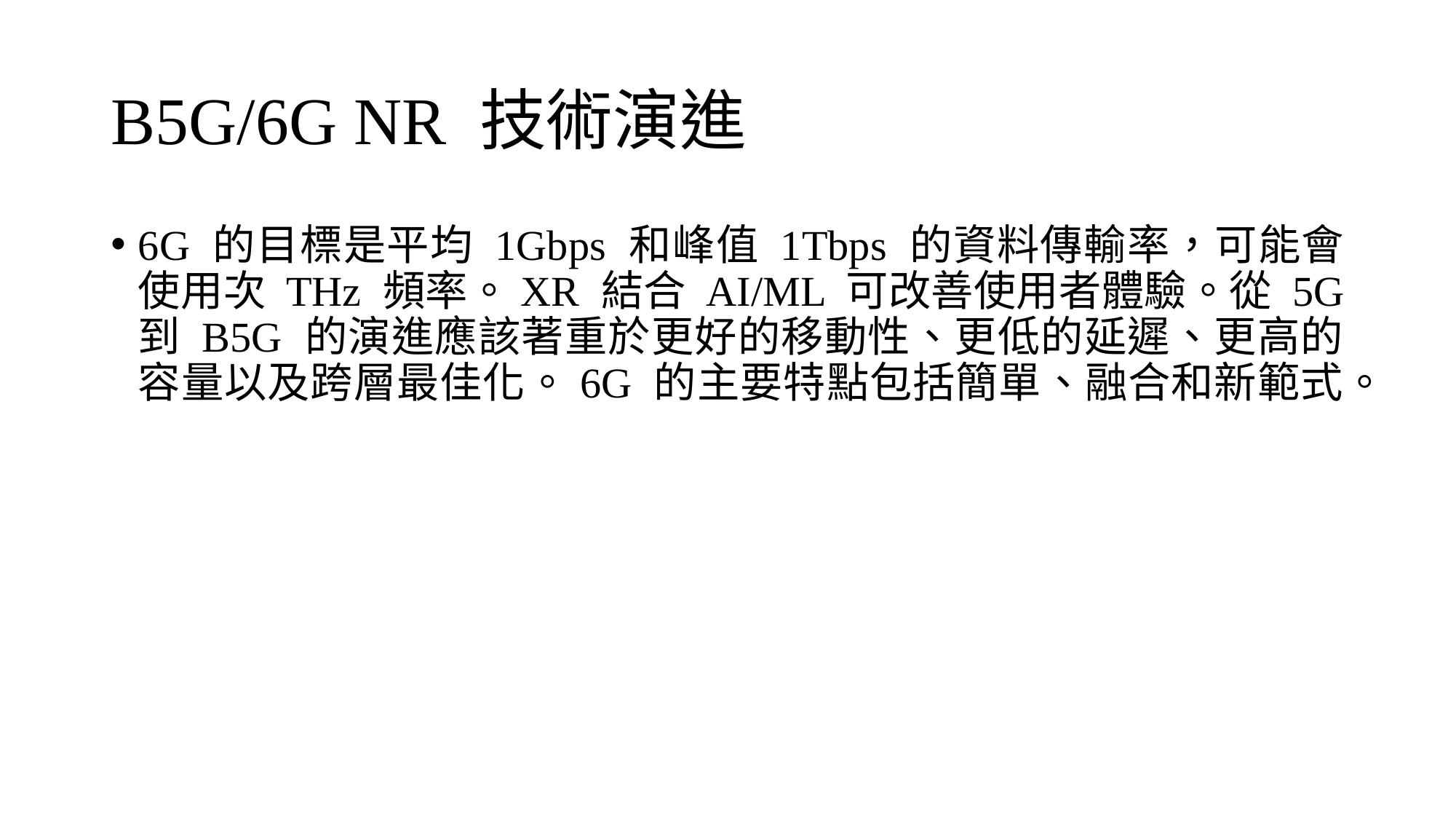

# B5G/6G NR 技術演進
6G 的目標是平均 1Gbps 和峰值 1Tbps 的資料傳輸率，可能會使用次 THz 頻率。XR 結合 AI/ML 可改善使用者體驗。從 5G 到 B5G 的演進應該著重於更好的移動性、更低的延遲、更高的容量以及跨層最佳化。6G 的主要特點包括簡單、融合和新範式。